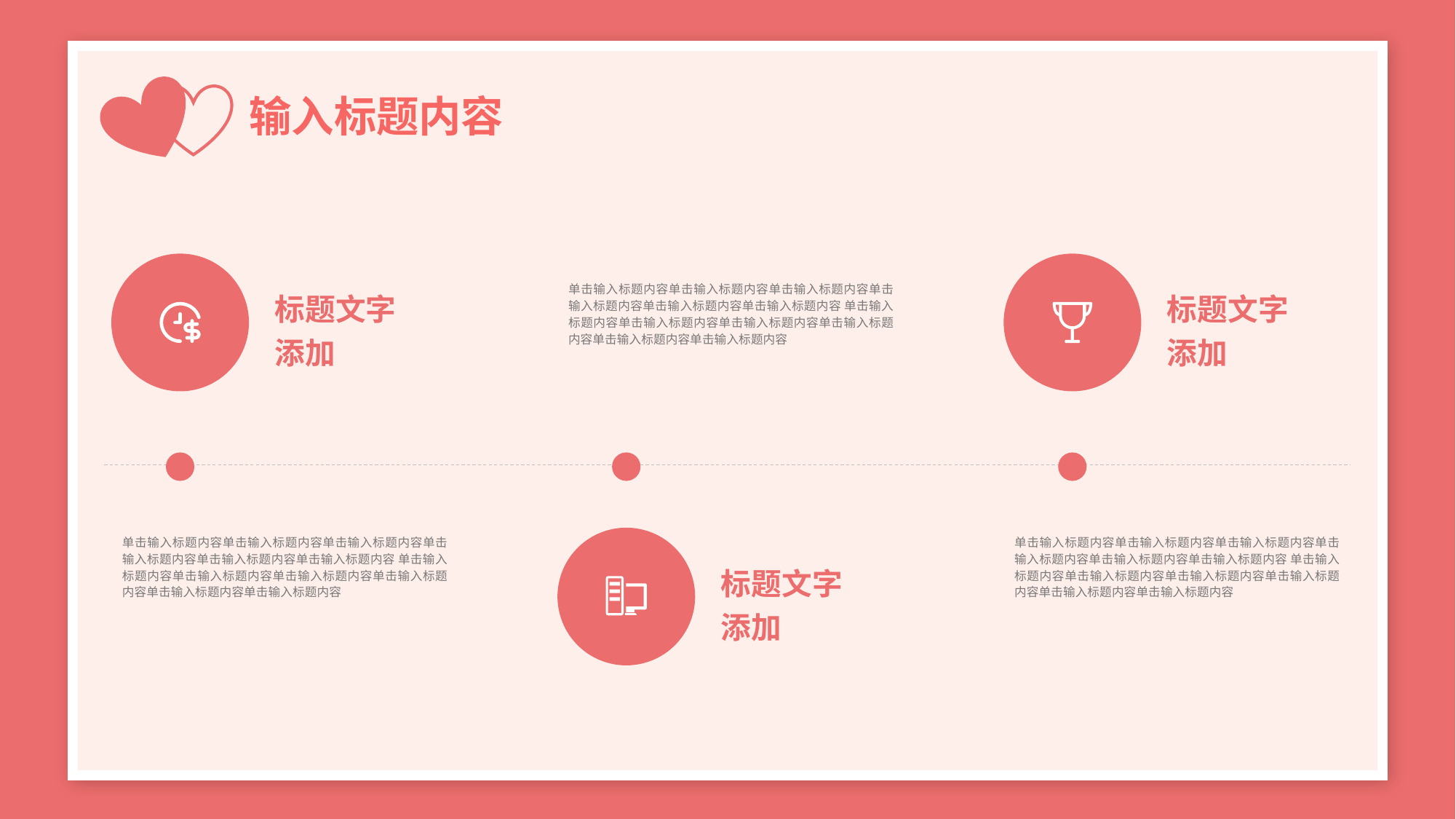

输入标题内容

单击输入标题内容单击输入标题内容单击输入标题内容单击输入标题内容单击输入标题内容单击输入标题内容 单击输入标题内容单击输入标题内容单击输入标题内容单击输入标题内容单击输入标题内容单击输入标题内容
标题文字
添加
标题文字
添加

单击输入标题内容单击输入标题内容单击输入标题内容单击输入标题内容单击输入标题内容单击输入标题内容 单击输入标题内容单击输入标题内容单击输入标题内容单击输入标题内容单击输入标题内容单击输入标题内容

单击输入标题内容单击输入标题内容单击输入标题内容单击输入标题内容单击输入标题内容单击输入标题内容 单击输入标题内容单击输入标题内容单击输入标题内容单击输入标题内容单击输入标题内容单击输入标题内容
标题文字
添加